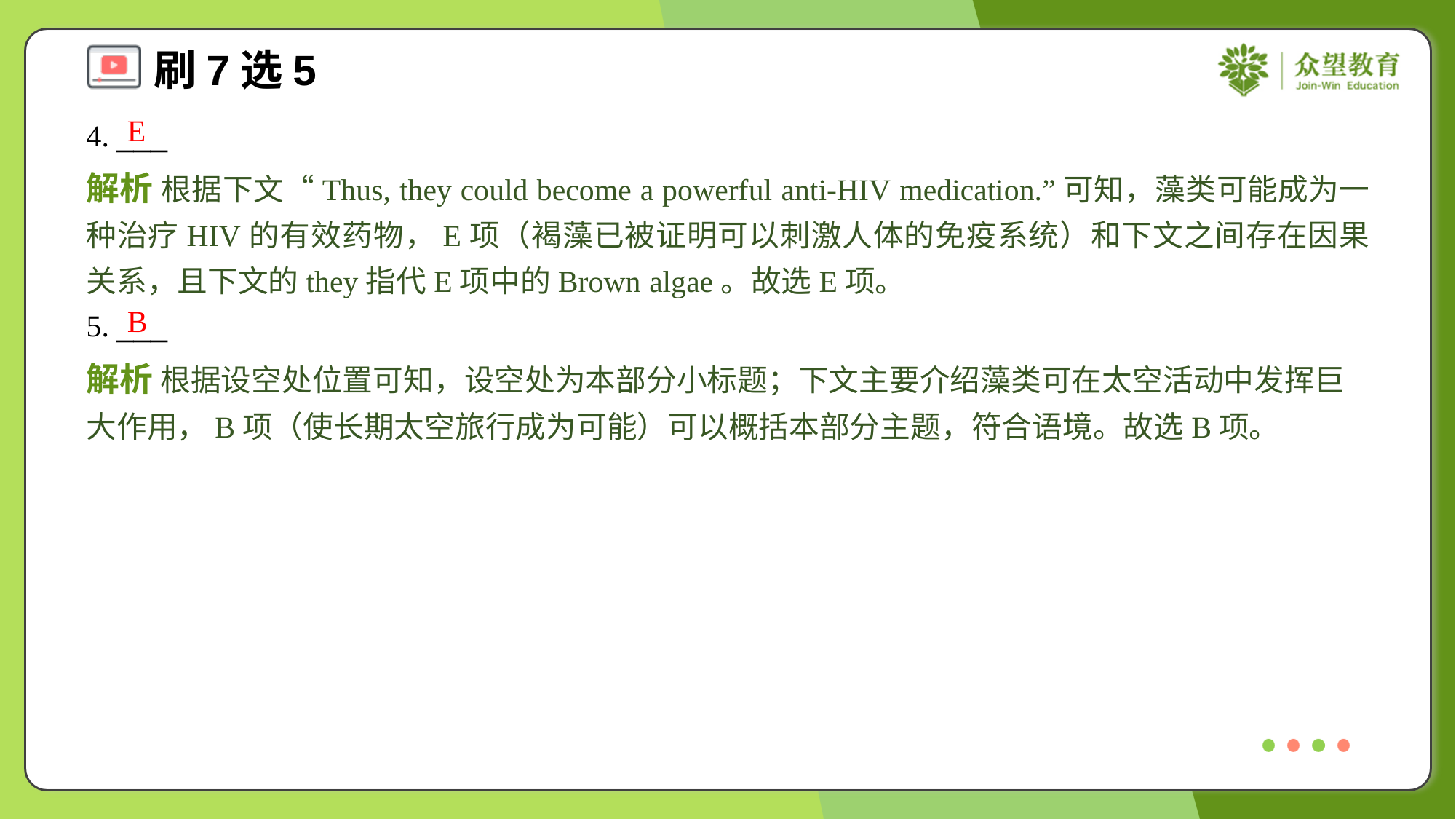

E
4. ___
解析 根据下文“Thus, they could become a powerful anti-HIV medication.”可知，藻类可能成为一种治疗HIV的有效药物，E项（褐藻已被证明可以刺激人体的免疫系统）和下文之间存在因果关系，且下文的they指代E项中的Brown algae。故选E项。
B
5. ___
解析 根据设空处位置可知，设空处为本部分小标题；下文主要介绍藻类可在太空活动中发挥巨大作用，B项（使长期太空旅行成为可能）可以概括本部分主题，符合语境。故选B项。